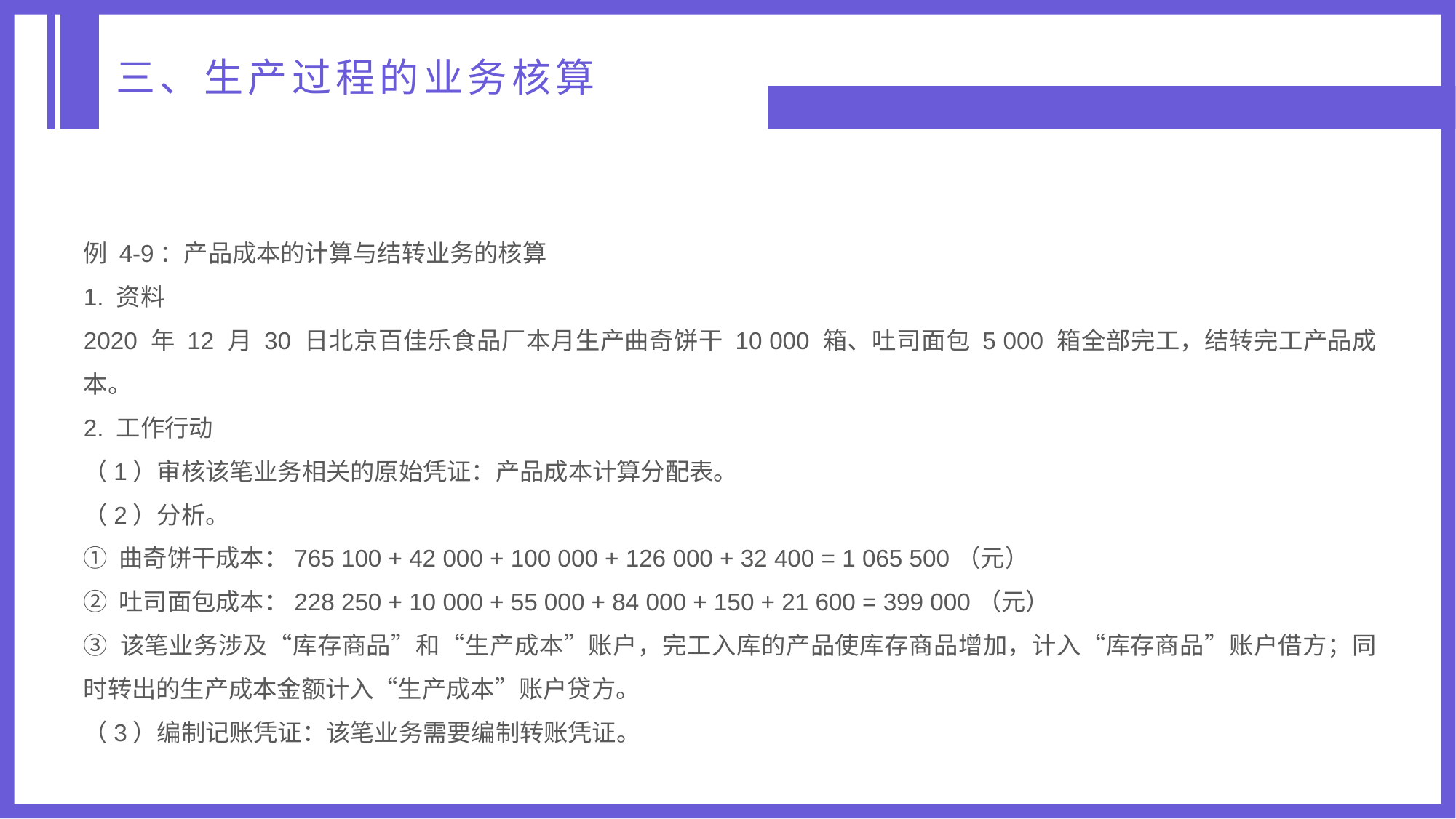

三、生产过程的业务核算
例 4-9：产品成本的计算与结转业务的核算
1. 资料
2020 年 12 月 30 日北京百佳乐食品厂本月生产曲奇饼干 10 000 箱、吐司面包 5 000 箱全部完工，结转完工产品成本。
2. 工作行动
（1）审核该笔业务相关的原始凭证：产品成本计算分配表。
（2）分析。
① 曲奇饼干成本：765 100 + 42 000 + 100 000 + 126 000 + 32 400 = 1 065 500（元）
② 吐司面包成本：228 250 + 10 000 + 55 000 + 84 000 + 150 + 21 600 = 399 000（元）
③ 该笔业务涉及“库存商品”和“生产成本”账户，完工入库的产品使库存商品增加，计入“库存商品”账户借方；同时转出的生产成本金额计入“生产成本”账户贷方。
（3）编制记账凭证：该笔业务需要编制转账凭证。